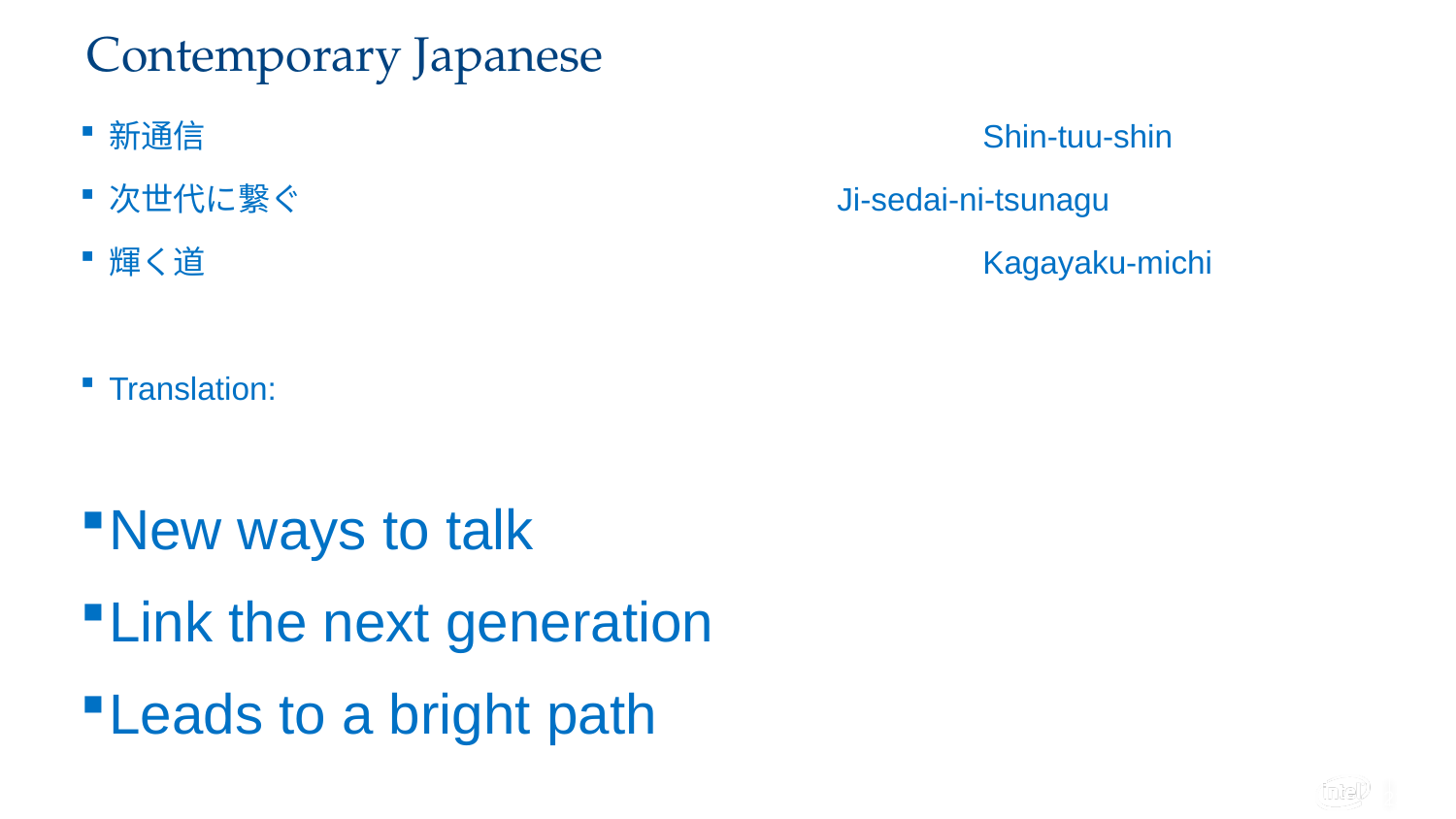

# Contemporary Japanese
新通信						Shin-tuu-shin
次世代に繋ぐ				Ji-sedai-ni-tsunagu
輝く道						Kagayaku-michi

Translation:

New ways to talk
Link the next generation
Leads to a bright path
23